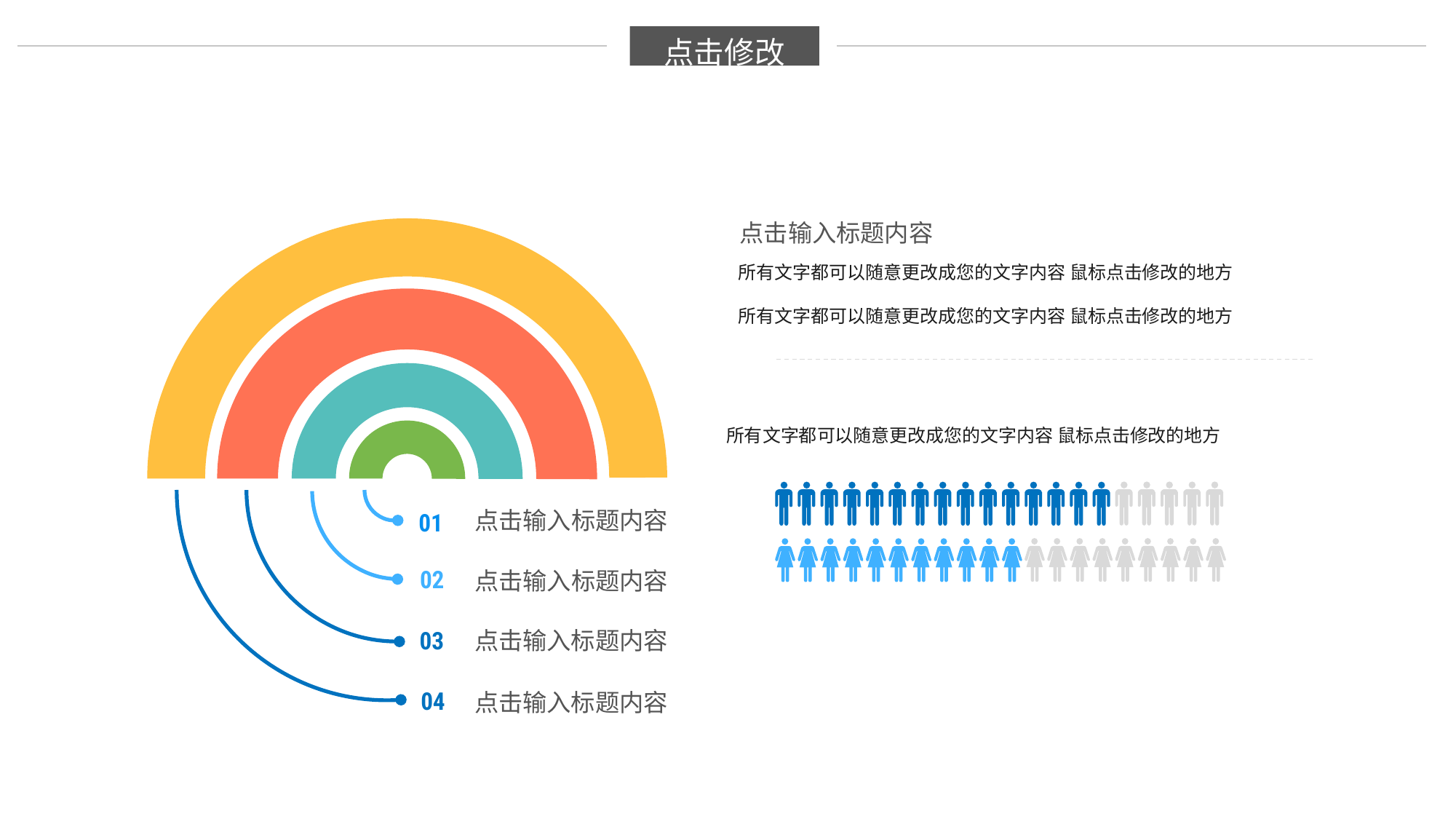

点击修改
点击输入标题内容

所有文字都可以随意更改成您的文字内容 鼠标点击修改的地方

所有文字都可以随意更改成您的文字内容 鼠标点击修改的地方

所有文字都可以随意更改成您的文字内容 鼠标点击修改的地方

01
点击输入标题内容

02
点击输入标题内容
03
点击输入标题内容
04
点击输入标题内容